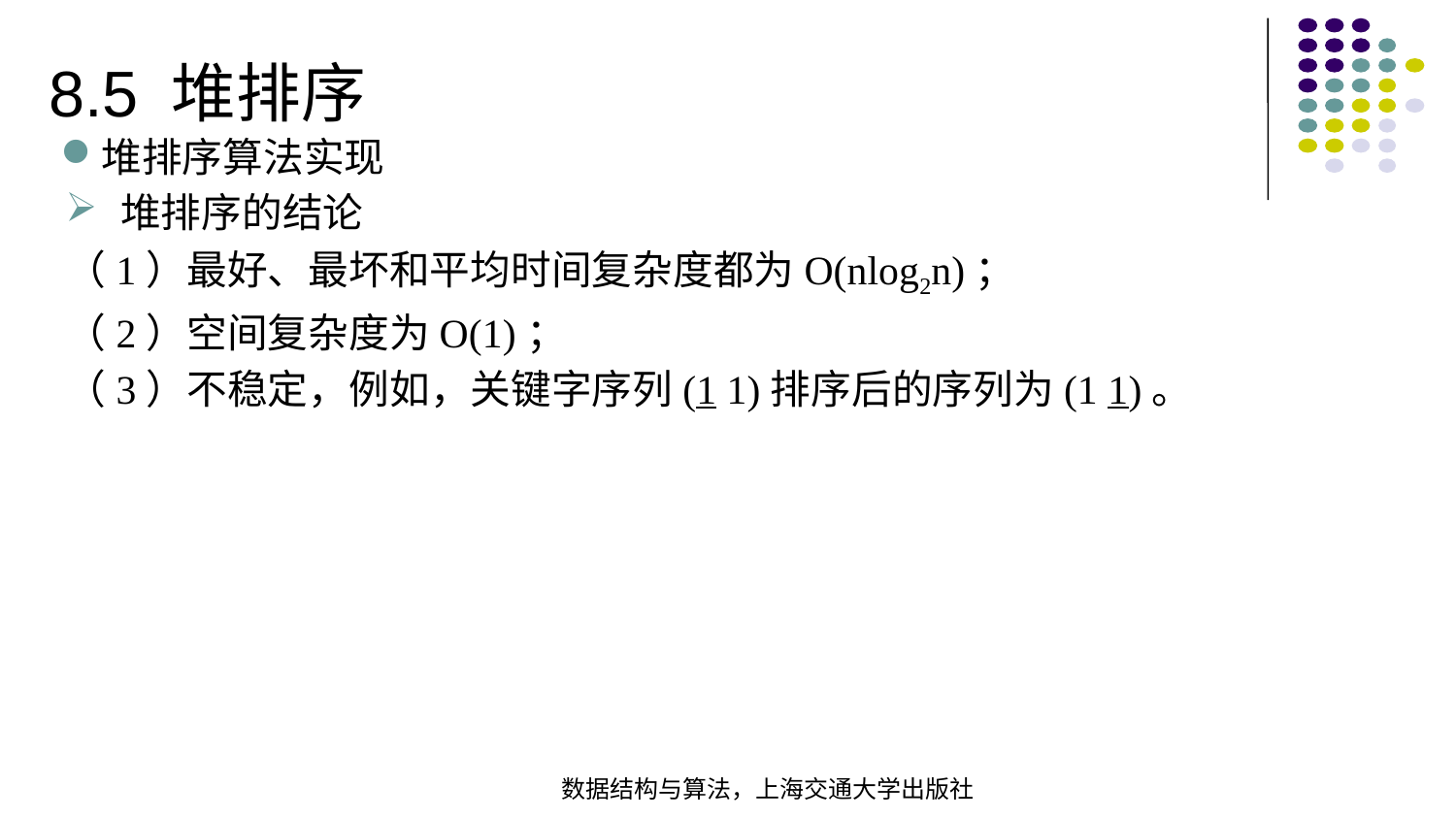

8.5 堆排序
堆排序算法实现
堆排序的结论
（1）最好、最坏和平均时间复杂度都为O(nlog2n)；
（2）空间复杂度为O(1)；
（3）不稳定，例如，关键字序列(1 1)排序后的序列为(1 1)。